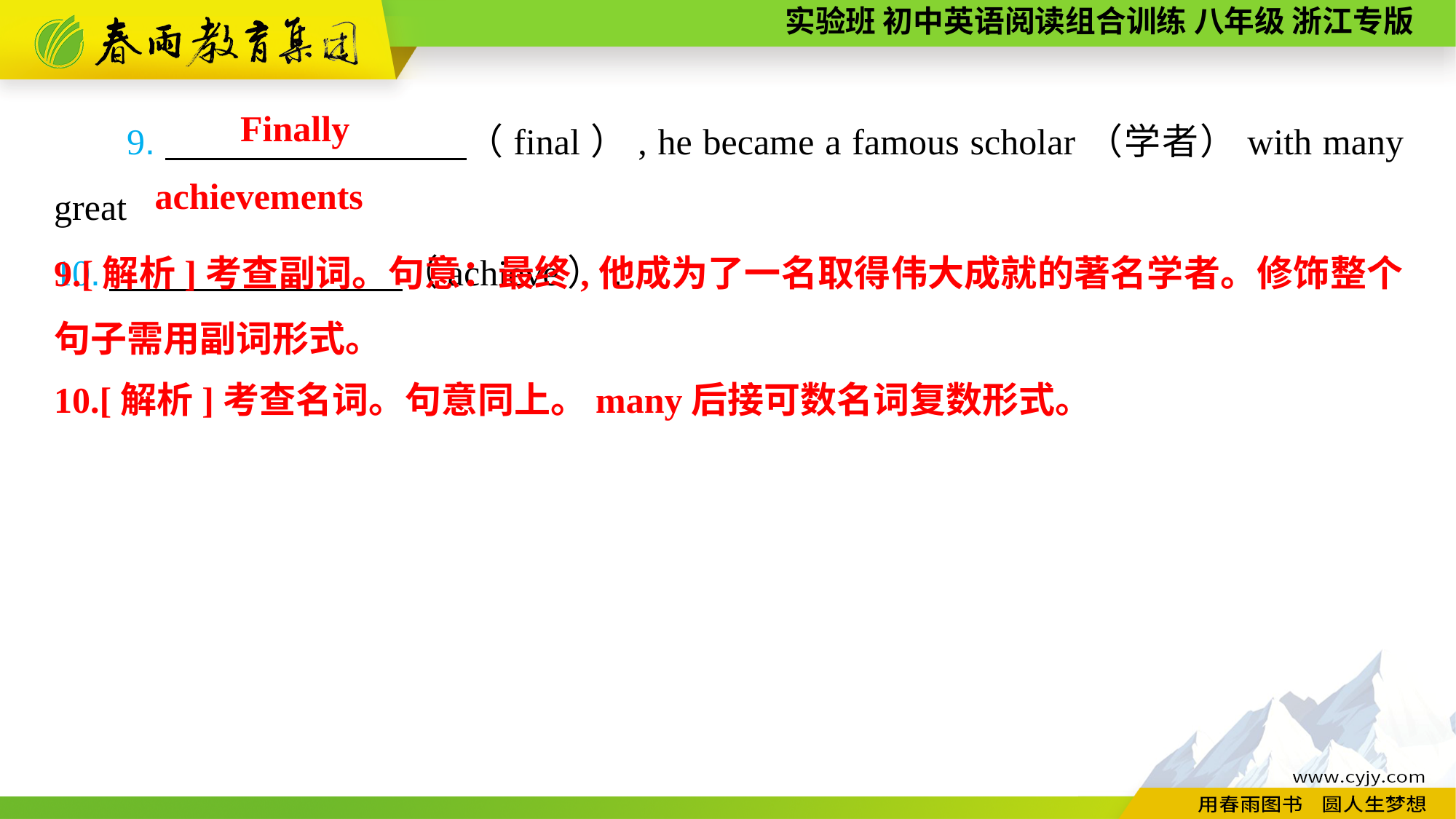

9.　　　               　（final）, he became a famous scholar（学者）with many great
10.　　                  　　（achieve）.
Finally
achievements
9.[解析]考查副词。句意：最终,他成为了一名取得伟大成就的著名学者。修饰整个句子需用副词形式。
10.[解析]考查名词。句意同上。many后接可数名词复数形式。